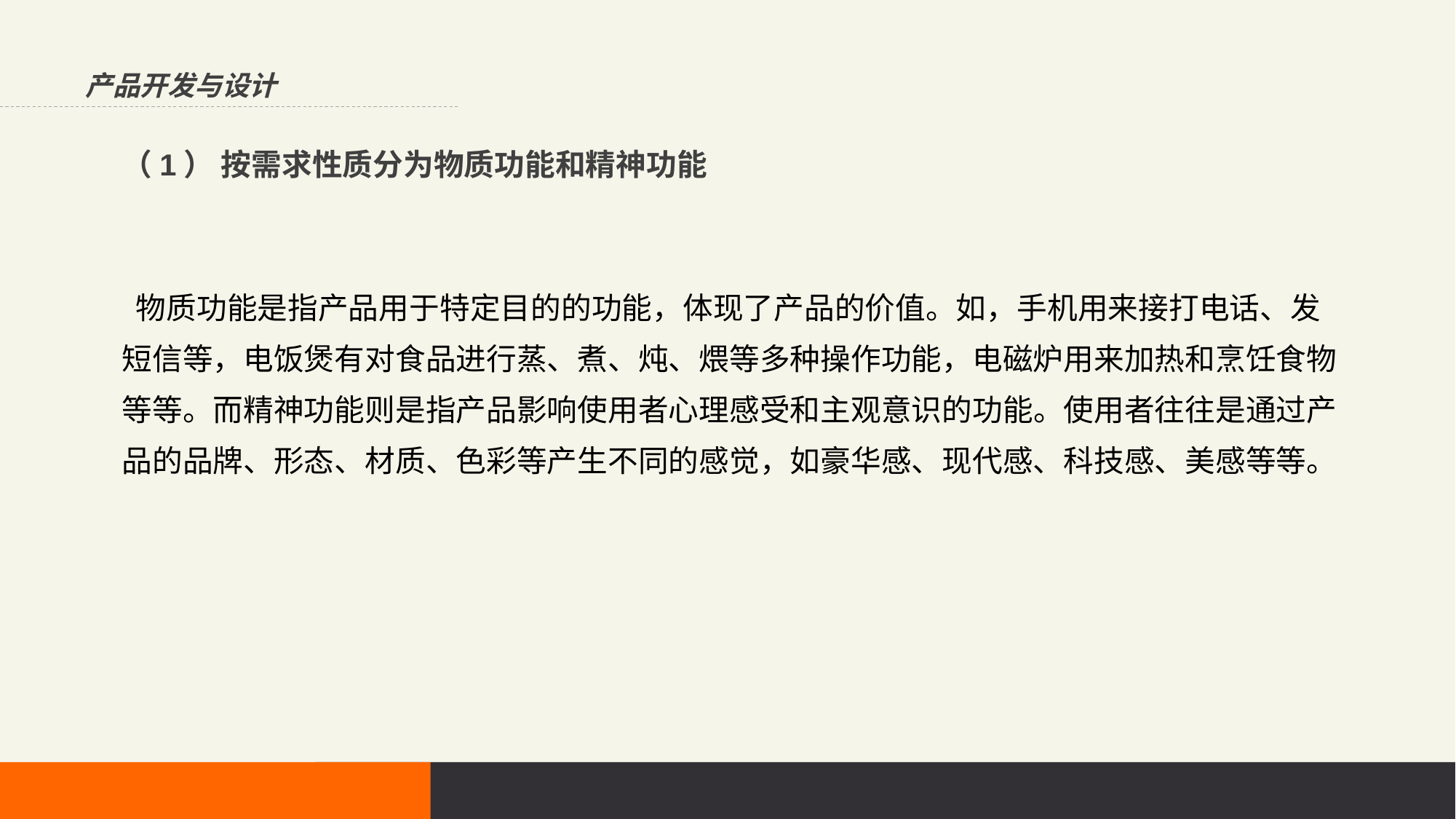

产品开发与设计
（1） 按需求性质分为物质功能和精神功能
 物质功能是指产品用于特定目的的功能，体现了产品的价值。如，手机用来接打电话、发短信等，电饭煲有对食品进行蒸、煮、炖、煨等多种操作功能，电磁炉用来加热和烹饪食物等等。而精神功能则是指产品影响使用者心理感受和主观意识的功能。使用者往往是通过产品的品牌、形态、材质、色彩等产生不同的感觉，如豪华感、现代感、科技感、美感等等。